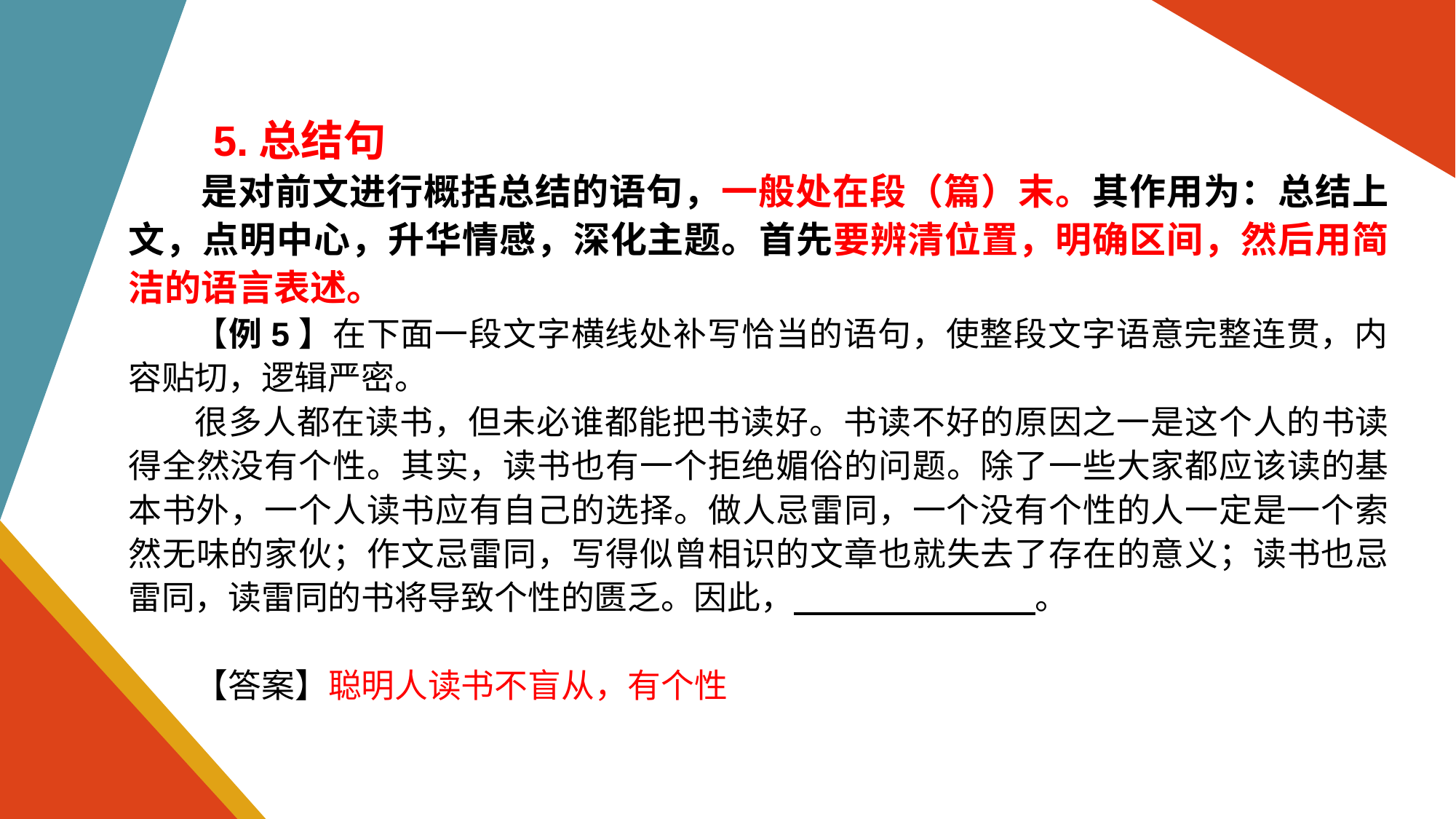

5.总结句
是对前文进行概括总结的语句，一般处在段（篇）末。其作用为：总结上文，点明中心，升华情感，深化主题。首先要辨清位置，明确区间，然后用简洁的语言表述。
【例5】在下面一段文字横线处补写恰当的语句，使整段文字语意完整连贯，内容贴切，逻辑严密。
很多人都在读书，但未必谁都能把书读好。书读不好的原因之一是这个人的书读得全然没有个性。其实，读书也有一个拒绝媚俗的问题。除了一些大家都应该读的基本书外，一个人读书应有自己的选择。做人忌雷同，一个没有个性的人一定是一个索然无味的家伙；作文忌雷同，写得似曾相识的文章也就失去了存在的意义；读书也忌雷同，读雷同的书将导致个性的匮乏。因此，　　　　　          。

【答案】聪明人读书不盲从，有个性